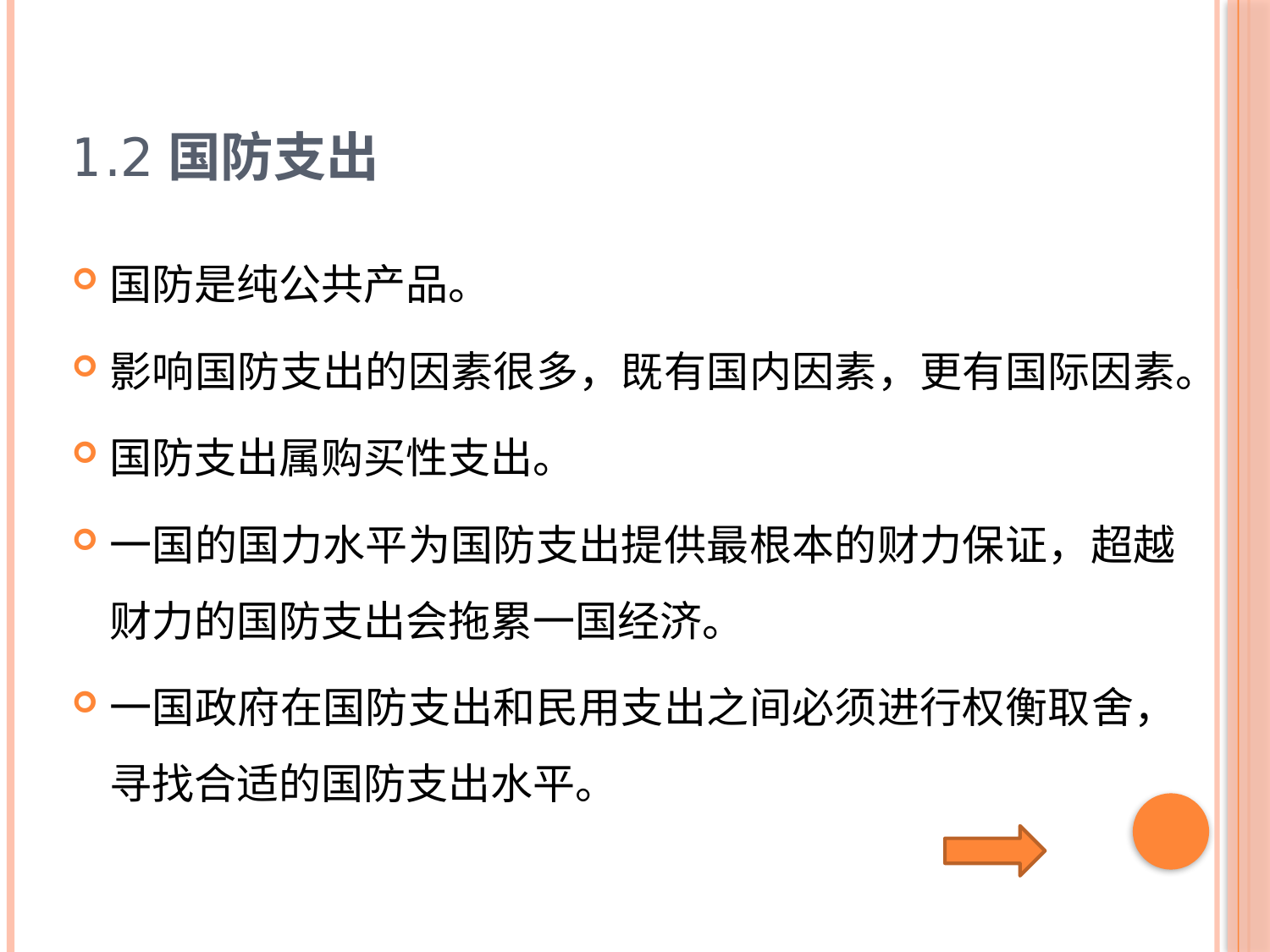

# 1.2国防支出
国防是纯公共产品。
影响国防支出的因素很多，既有国内因素，更有国际因素。
国防支出属购买性支出。
一国的国力水平为国防支出提供最根本的财力保证，超越财力的国防支出会拖累一国经济。
一国政府在国防支出和民用支出之间必须进行权衡取舍，寻找合适的国防支出水平。